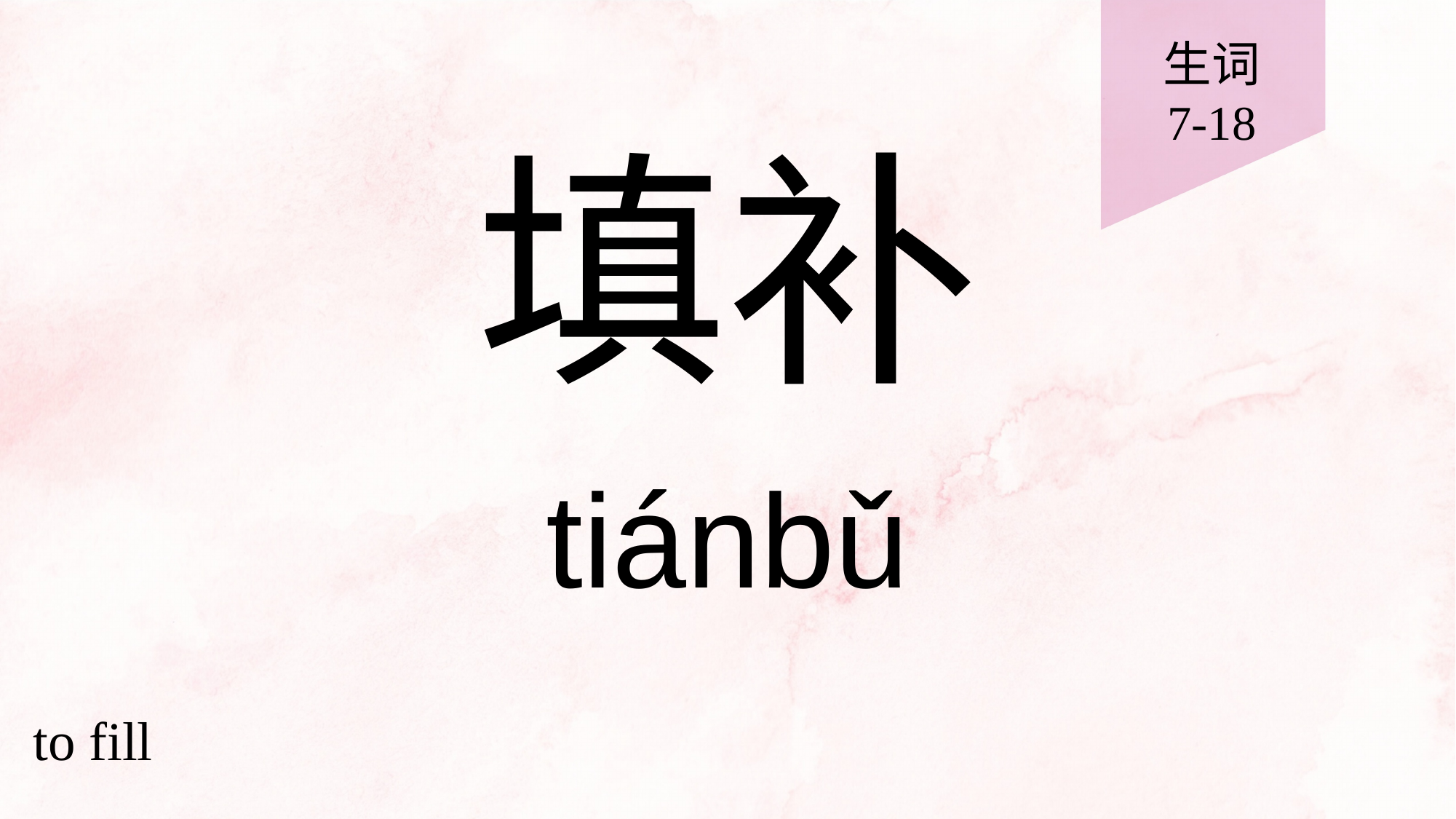

生词
7-18
# 填补
tiánbǔ
to fill